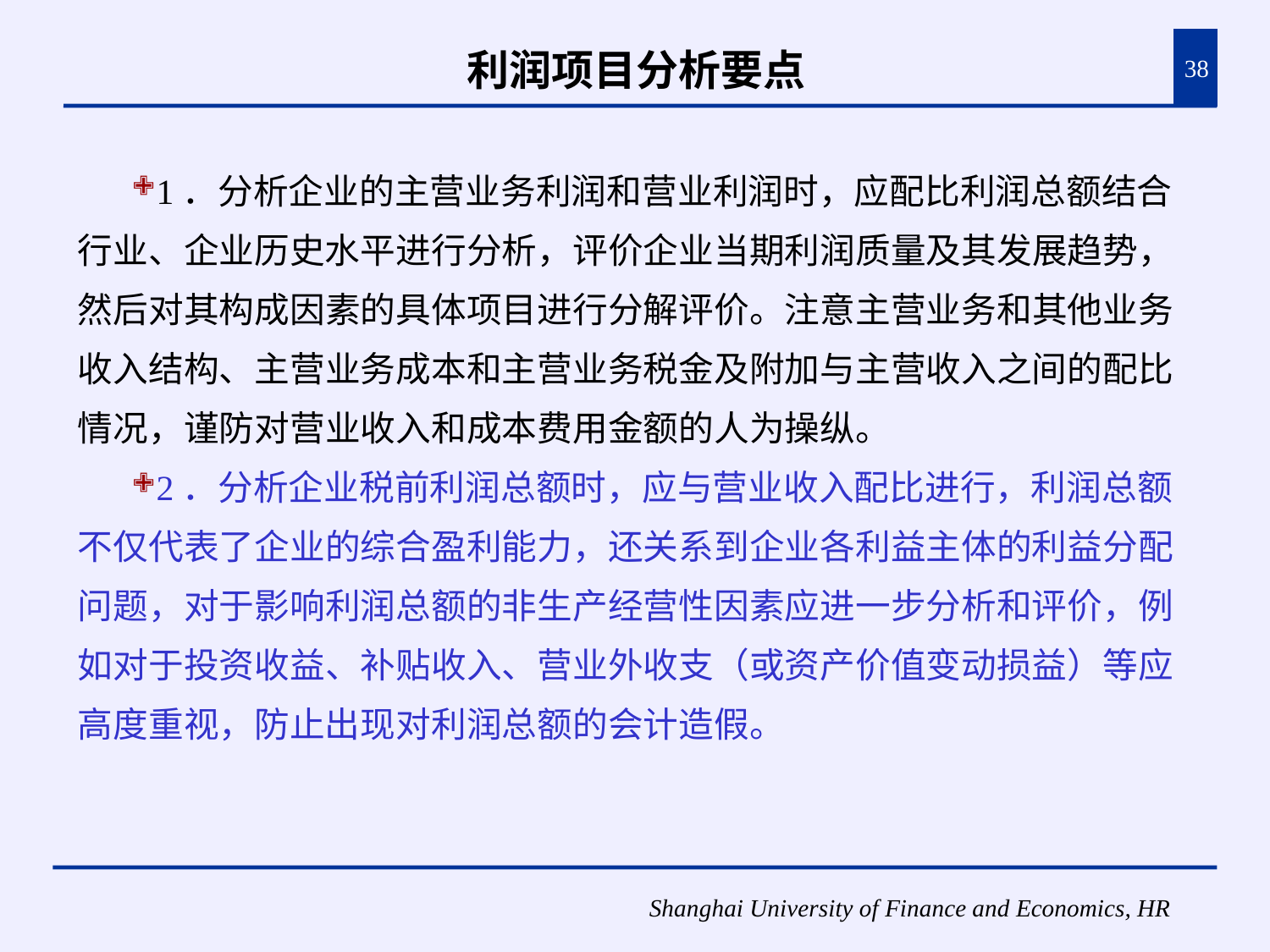

# 利润项目分析要点
38
1．分析企业的主营业务利润和营业利润时，应配比利润总额结合行业、企业历史水平进行分析，评价企业当期利润质量及其发展趋势，然后对其构成因素的具体项目进行分解评价。注意主营业务和其他业务收入结构、主营业务成本和主营业务税金及附加与主营收入之间的配比情况，谨防对营业收入和成本费用金额的人为操纵。
2．分析企业税前利润总额时，应与营业收入配比进行，利润总额不仅代表了企业的综合盈利能力，还关系到企业各利益主体的利益分配问题，对于影响利润总额的非生产经营性因素应进一步分析和评价，例如对于投资收益、补贴收入、营业外收支（或资产价值变动损益）等应高度重视，防止出现对利润总额的会计造假。